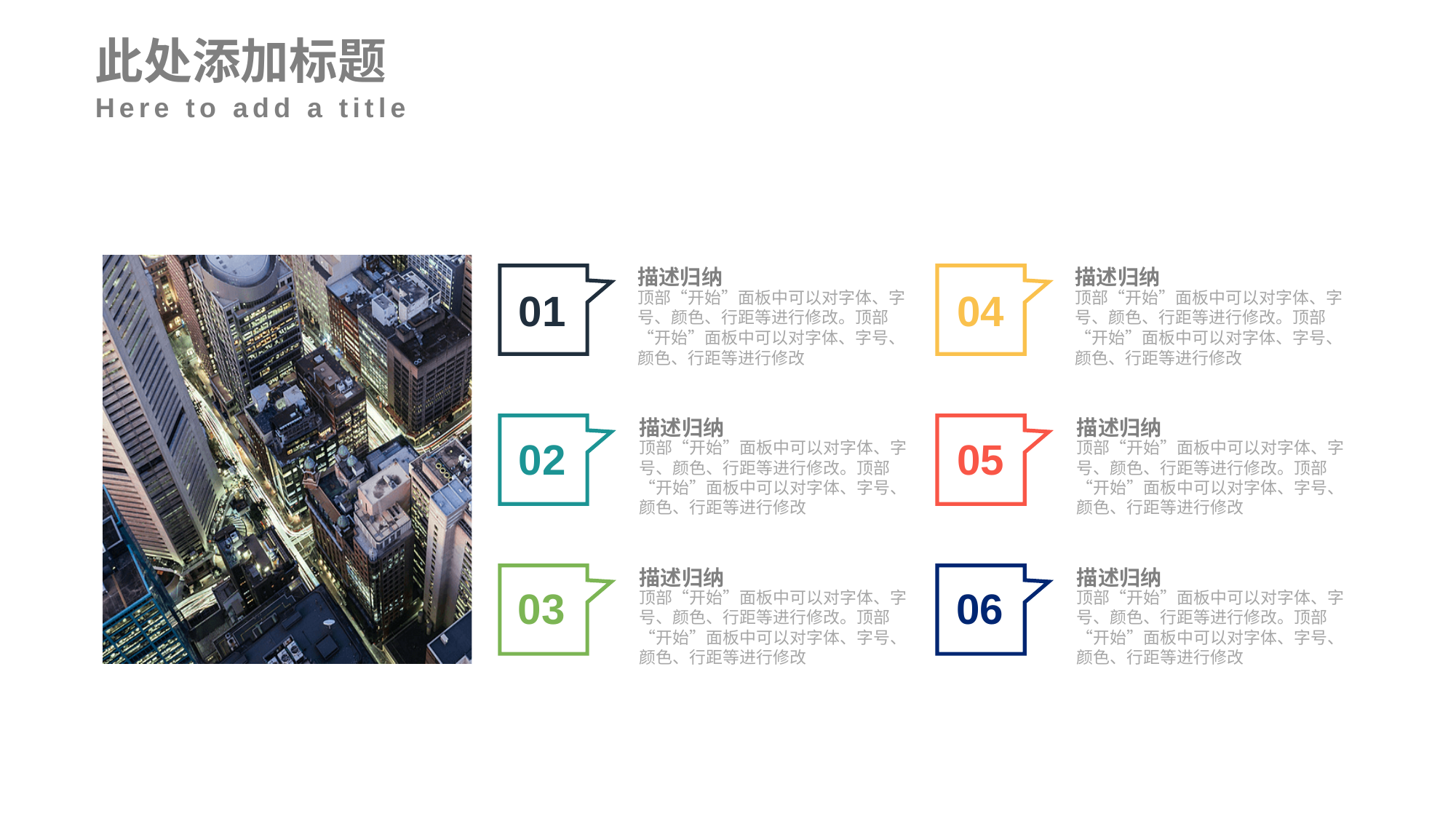

此处添加标题
Here to add a title

描述归纳
描述归纳

顶部“开始”面板中可以对字体、字号、颜色、行距等进行修改。顶部“开始”面板中可以对字体、字号、颜色、行距等进行修改
顶部“开始”面板中可以对字体、字号、颜色、行距等进行修改。顶部“开始”面板中可以对字体、字号、颜色、行距等进行修改
01
04
描述归纳
描述归纳

顶部“开始”面板中可以对字体、字号、颜色、行距等进行修改。顶部“开始”面板中可以对字体、字号、颜色、行距等进行修改
顶部“开始”面板中可以对字体、字号、颜色、行距等进行修改。顶部“开始”面板中可以对字体、字号、颜色、行距等进行修改
02
05
描述归纳
描述归纳

顶部“开始”面板中可以对字体、字号、颜色、行距等进行修改。顶部“开始”面板中可以对字体、字号、颜色、行距等进行修改
顶部“开始”面板中可以对字体、字号、颜色、行距等进行修改。顶部“开始”面板中可以对字体、字号、颜色、行距等进行修改
03
06